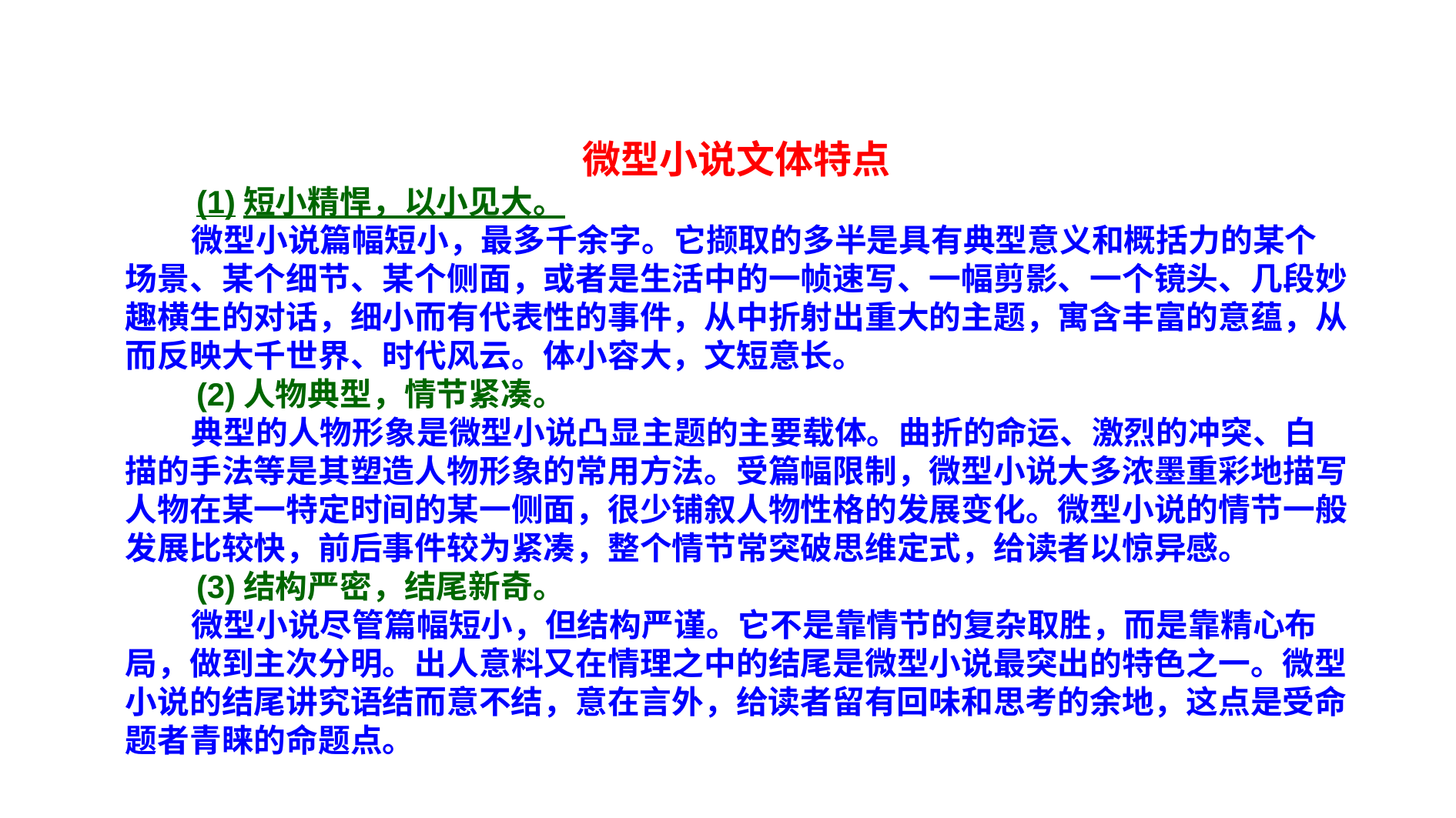

微型小说文体特点
        (1)短小精悍，以小见大。
        微型小说篇幅短小，最多千余字。它撷取的多半是具有典型意义和概括力的某个场景、某个细节、某个侧面，或者是生活中的一帧速写、一幅剪影、一个镜头、几段妙趣横生的对话，细小而有代表性的事件，从中折射出重大的主题，寓含丰富的意蕴，从而反映大千世界、时代风云。体小容大，文短意长。
        (2)人物典型，情节紧凑。
        典型的人物形象是微型小说凸显主题的主要载体。曲折的命运、激烈的冲突、白描的手法等是其塑造人物形象的常用方法。受篇幅限制，微型小说大多浓墨重彩地描写人物在某一特定时间的某一侧面，很少铺叙人物性格的发展变化。微型小说的情节一般发展比较快，前后事件较为紧凑，整个情节常突破思维定式，给读者以惊异感。
        (3)结构严密，结尾新奇。
        微型小说尽管篇幅短小，但结构严谨。它不是靠情节的复杂取胜，而是靠精心布局，做到主次分明。出人意料又在情理之中的结尾是微型小说最突出的特色之一。微型小说的结尾讲究语结而意不结，意在言外，给读者留有回味和思考的余地，这点是受命题者青睐的命题点。